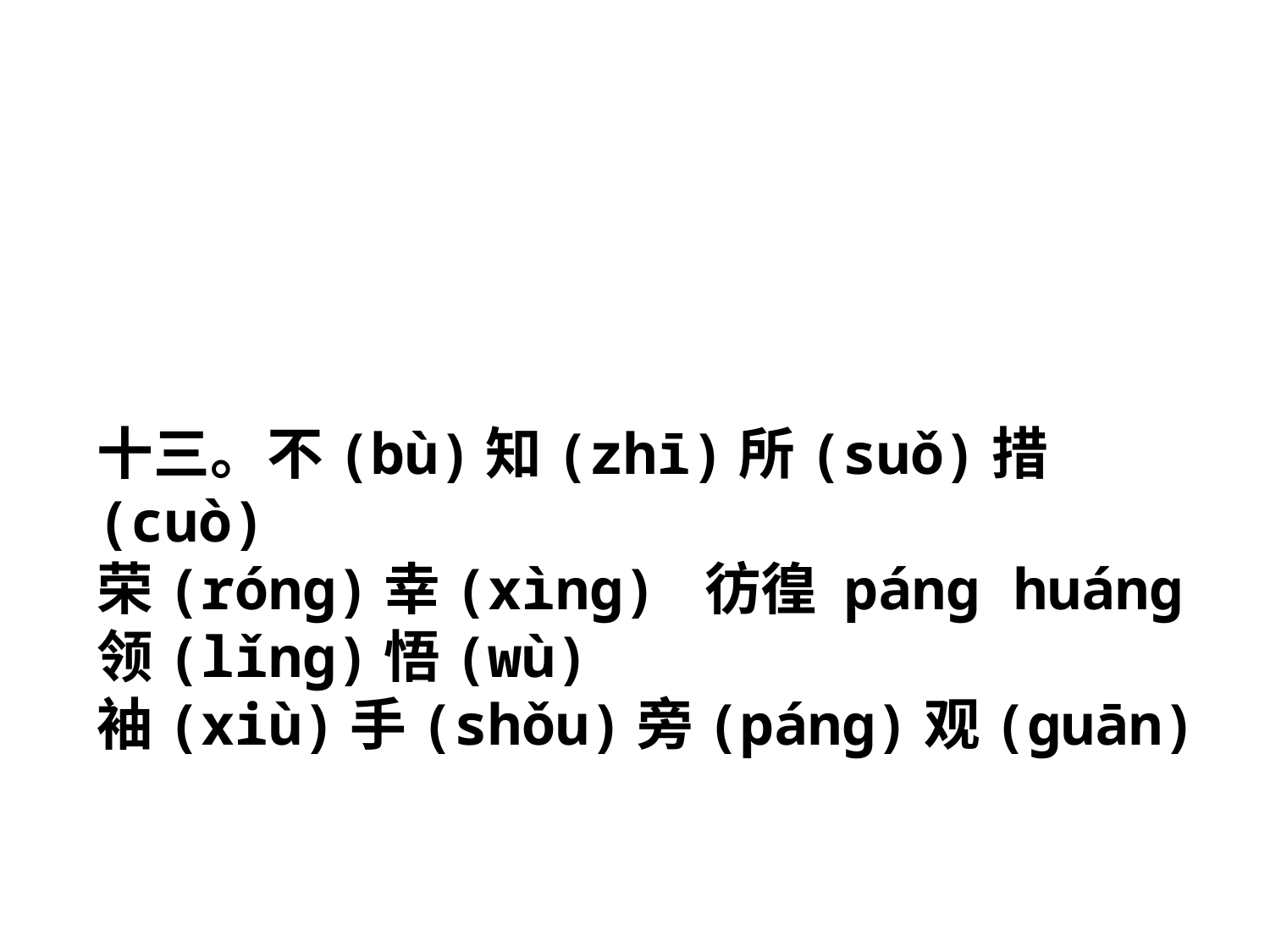

十三。不(bù)知(zhī)所(suǒ)措(cuò)
荣(róng)幸(xìng) 彷徨 páng huáng
领(lǐng)悟(wù)
袖(xiù)手(shǒu)旁(páng)观(guān)